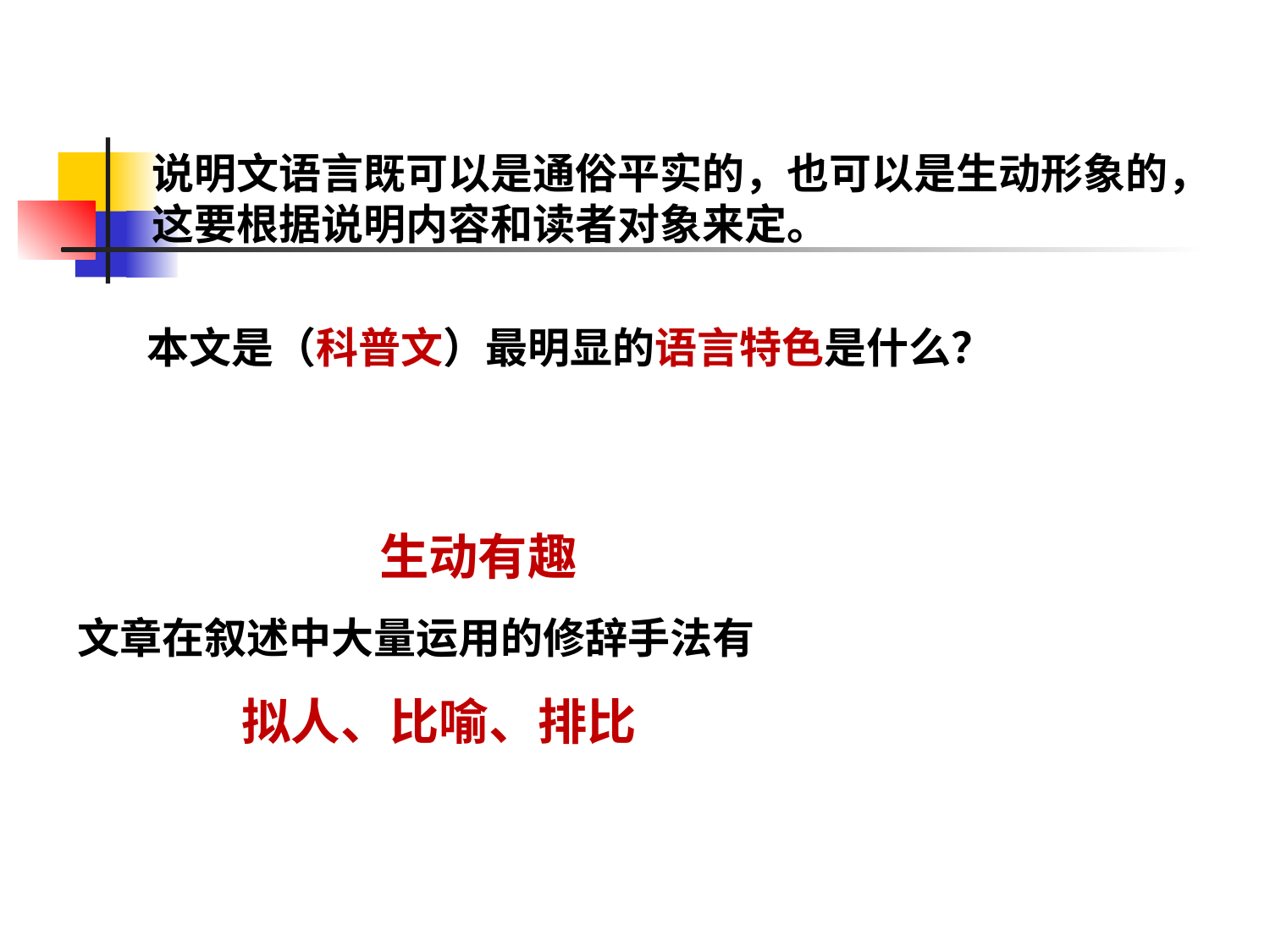

说明文语言既可以是通俗平实的，也可以是生动形象的，
这要根据说明内容和读者对象来定。
       本文是（科普文）最明显的语言特色是什么？
生动有趣
文章在叙述中大量运用的修辞手法有

拟人、比喻、排比